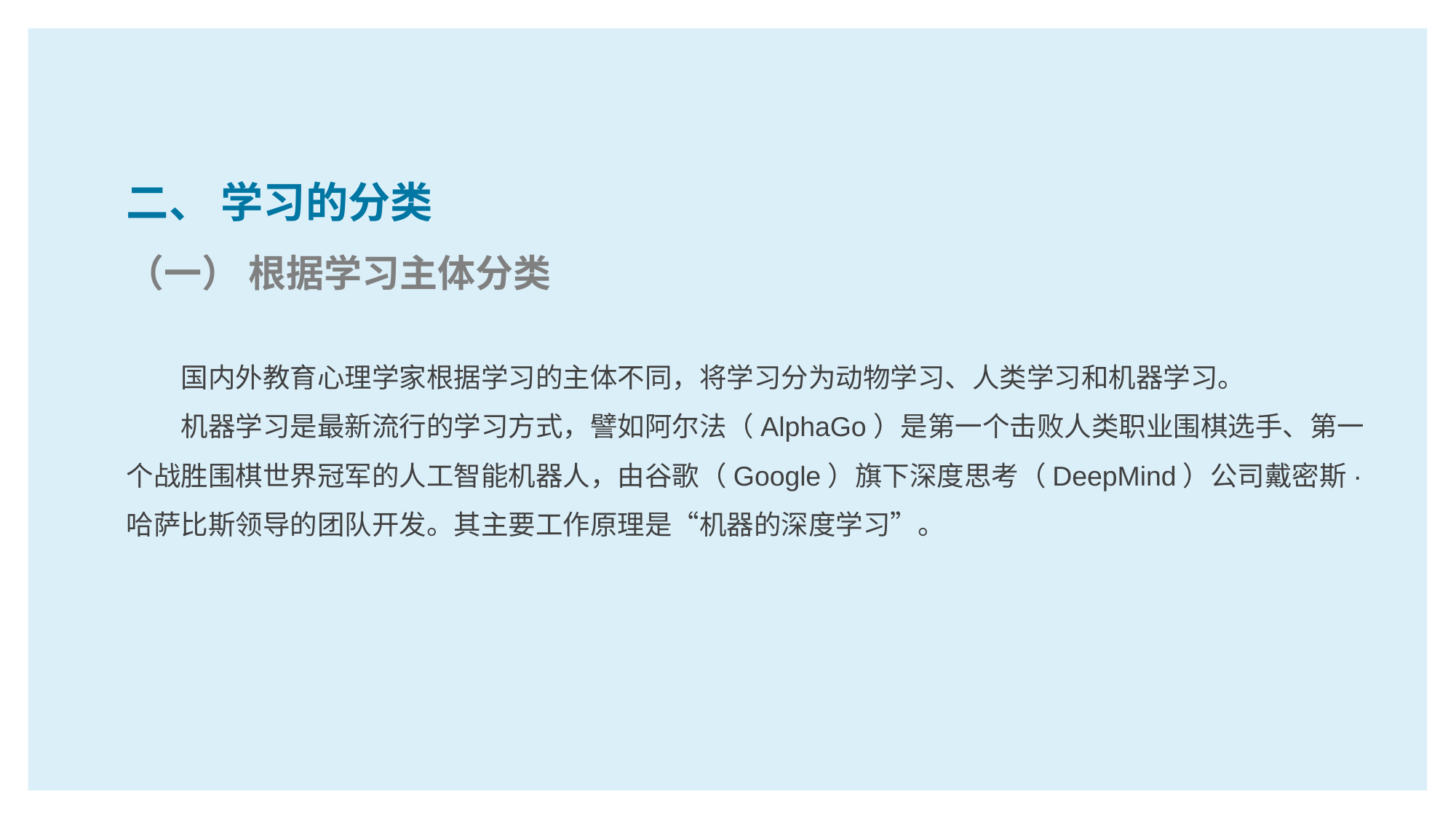

二、 学习的分类
（一） 根据学习主体分类

国内外教育心理学家根据学习的主体不同，将学习分为动物学习、人类学习和机器学习。
机器学习是最新流行的学习方式，譬如阿尔法（AlphaGo）是第一个击败人类职业围棋选手、第一个战胜围棋世界冠军的人工智能机器人，由谷歌（Google）旗下深度思考（DeepMind）公司戴密斯·哈萨比斯领导的团队开发。其主要工作原理是“机器的深度学习”。